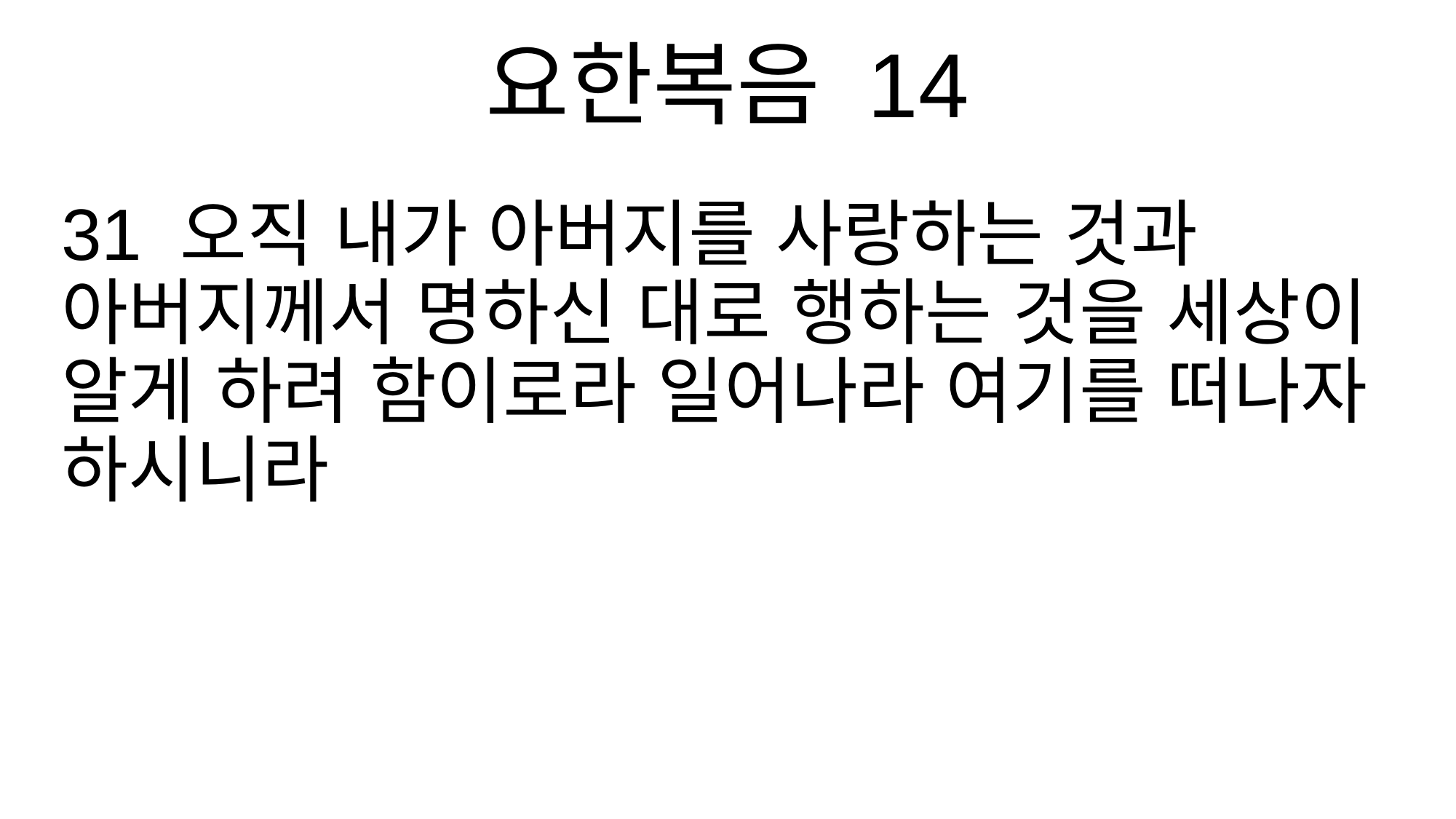

요한복음 14
31 오직 내가 아버지를 사랑하는 것과 아버지께서 명하신 대로 행하는 것을 세상이 알게 하려 함이로라 일어나라 여기를 떠나자 하시니라